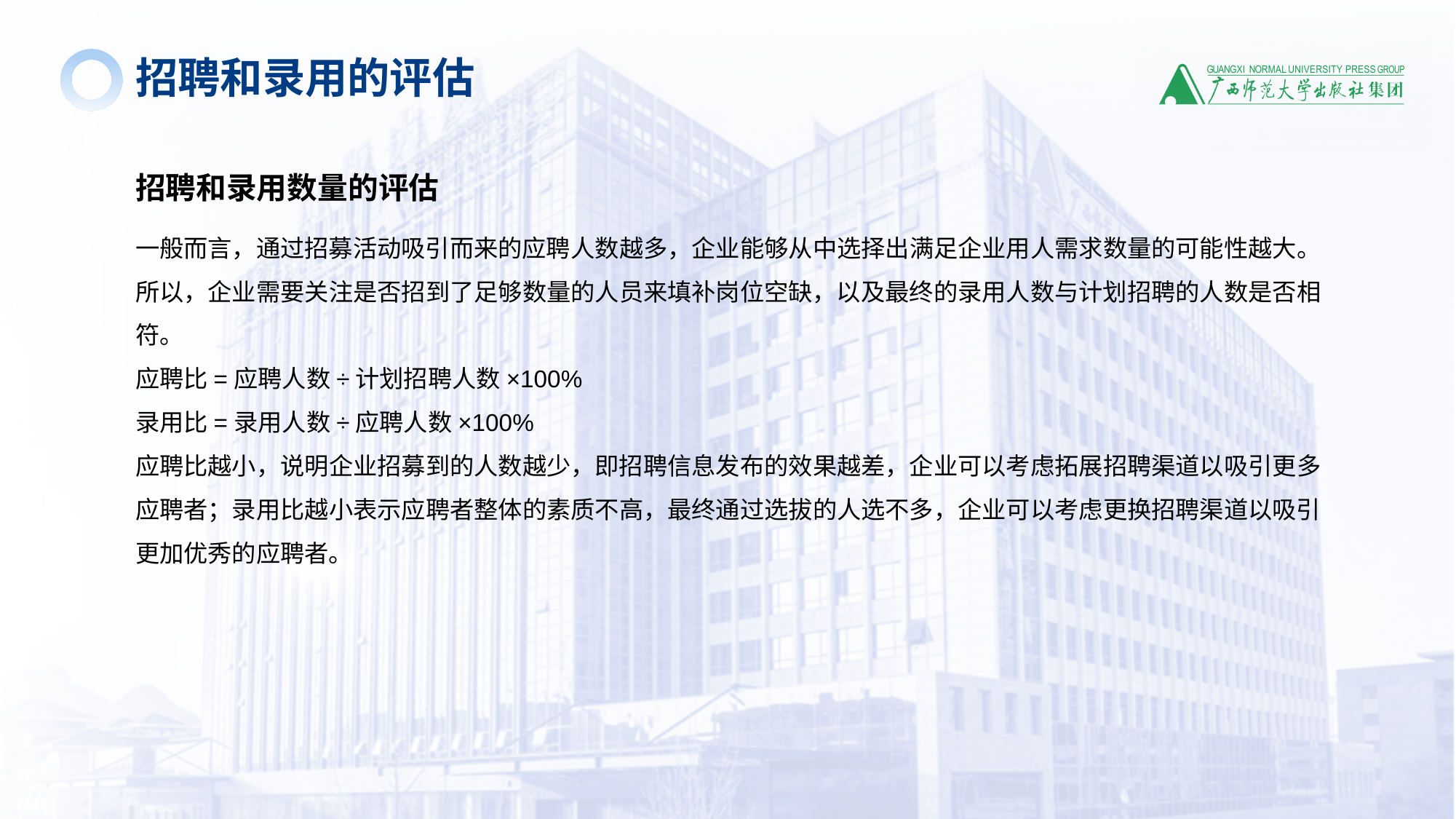

招聘和录用的评估

招聘和录用数量的评估

一般而言，通过招募活动吸引而来的应聘人数越多，企业能够从中选择出满足企业用人需求数量的可能性越大。所以，企业需要关注是否招到了足够数量的人员来填补岗位空缺，以及最终的录用人数与计划招聘的人数是否相符。
应聘比=应聘人数÷计划招聘人数×100%
录用比=录用人数÷应聘人数×100%
应聘比越小，说明企业招募到的人数越少，即招聘信息发布的效果越差，企业可以考虑拓展招聘渠道以吸引更多应聘者；录用比越小表示应聘者整体的素质不高，最终通过选拔的人选不多，企业可以考虑更换招聘渠道以吸引更加优秀的应聘者。